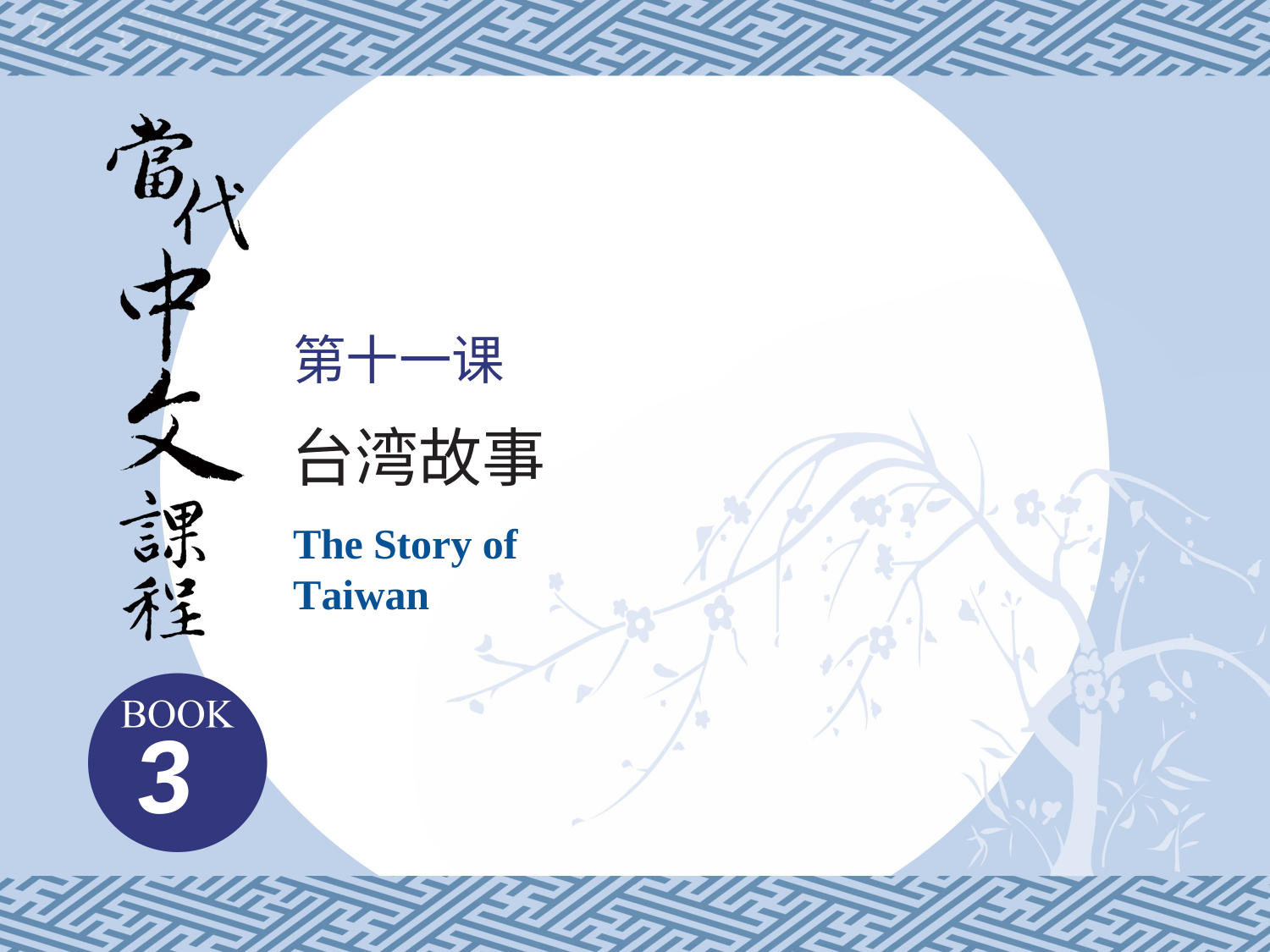

# 第十一课
台湾故事
The Story of Taiwan
3